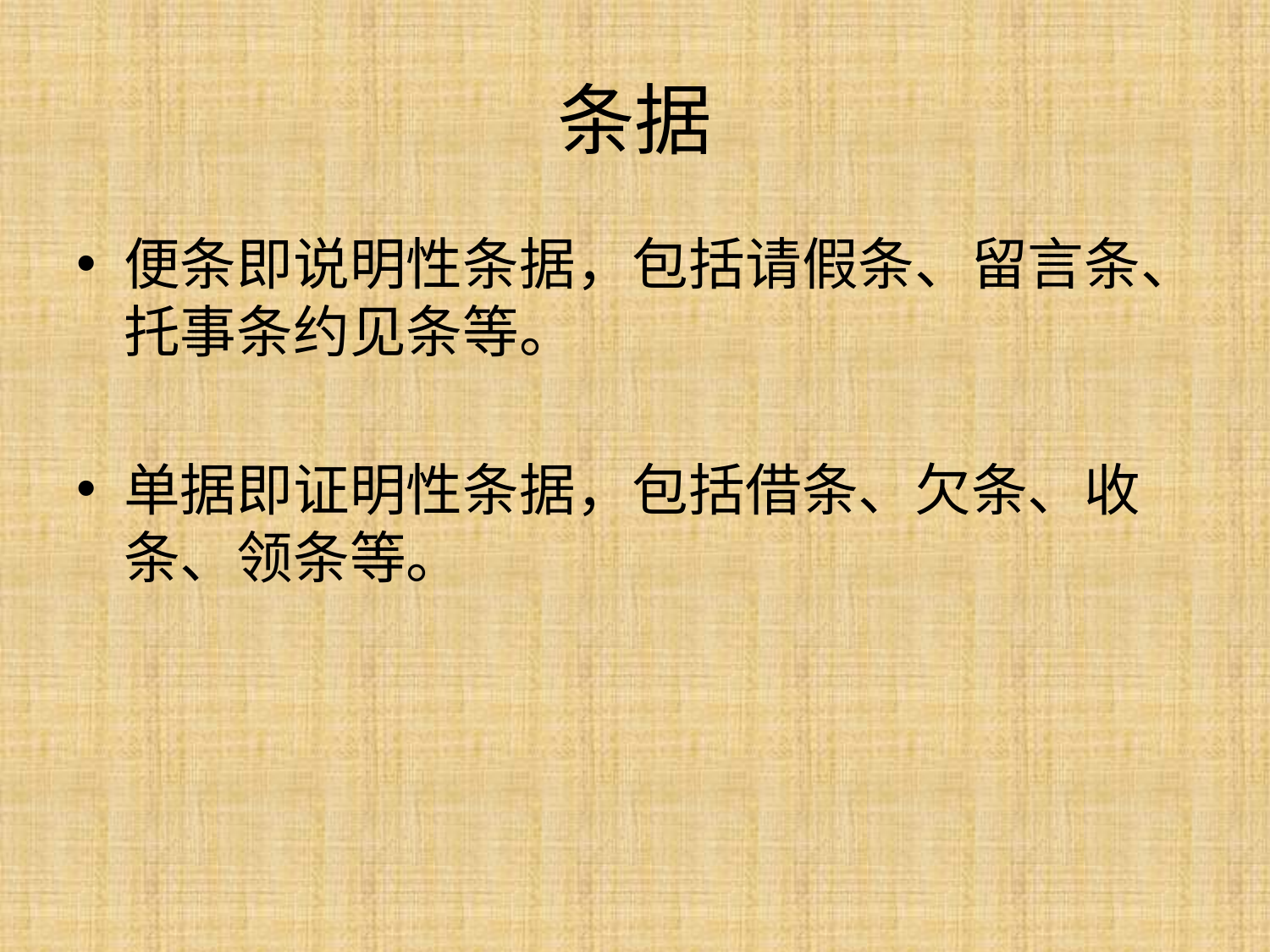

# 条据
便条即说明性条据，包括请假条、留言条、托事条约见条等。

单据即证明性条据，包括借条、欠条、收条、领条等。